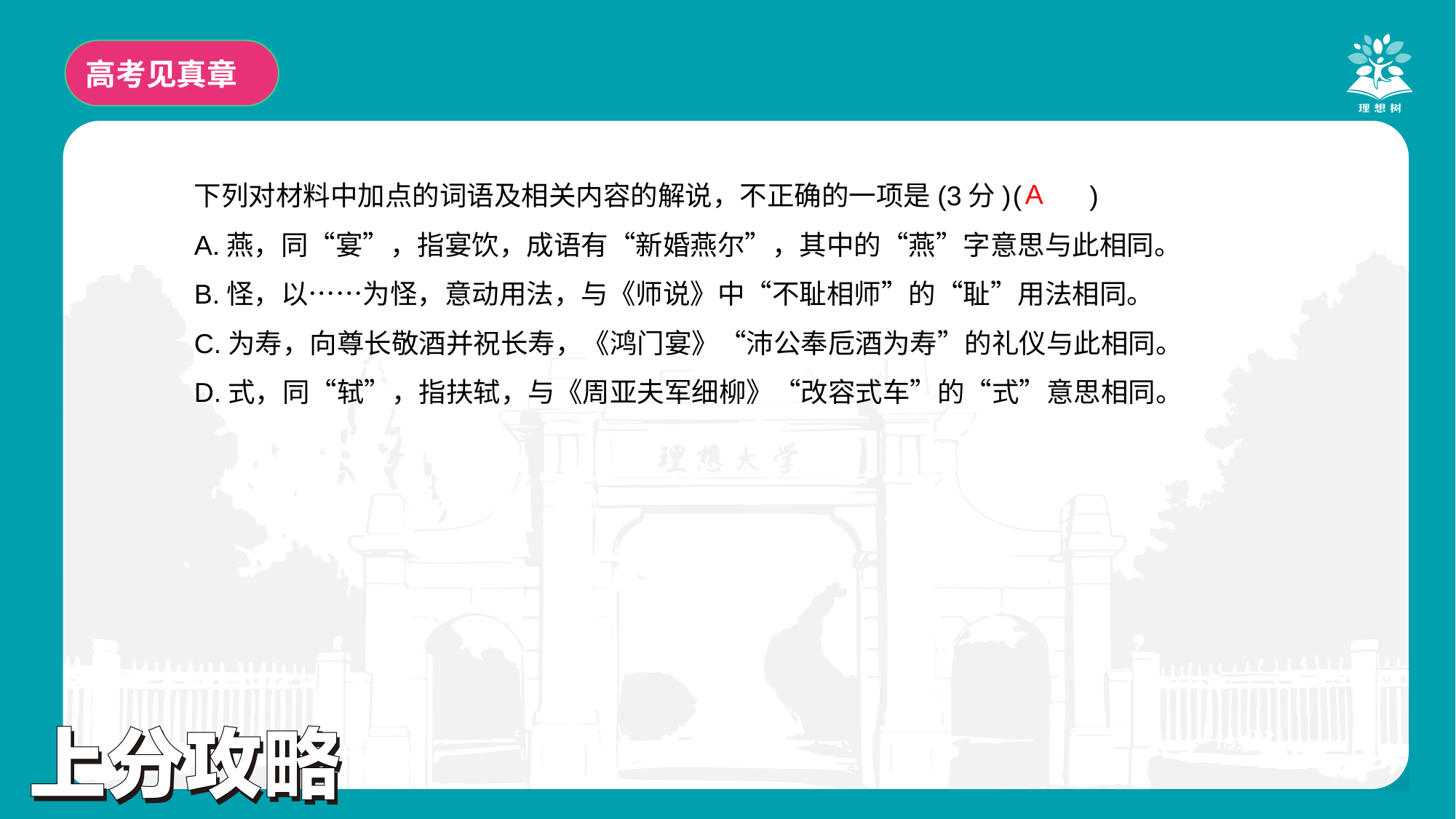

高考见真章
下列对材料中加点的词语及相关内容的解说，不正确的一项是(3分)	(　　)
A.燕，同“宴”，指宴饮，成语有“新婚燕尔”，其中的“燕”字意思与此相同。
B.怪，以……为怪，意动用法，与《师说》中“不耻相师”的“耻”用法相同。
C.为寿，向尊长敬酒并祝长寿，《鸿门宴》“沛公奉卮酒为寿”的礼仪与此相同。
D.式，同“轼”，指扶轼，与《周亚夫军细柳》“改容式车”的“式”意思相同。
A